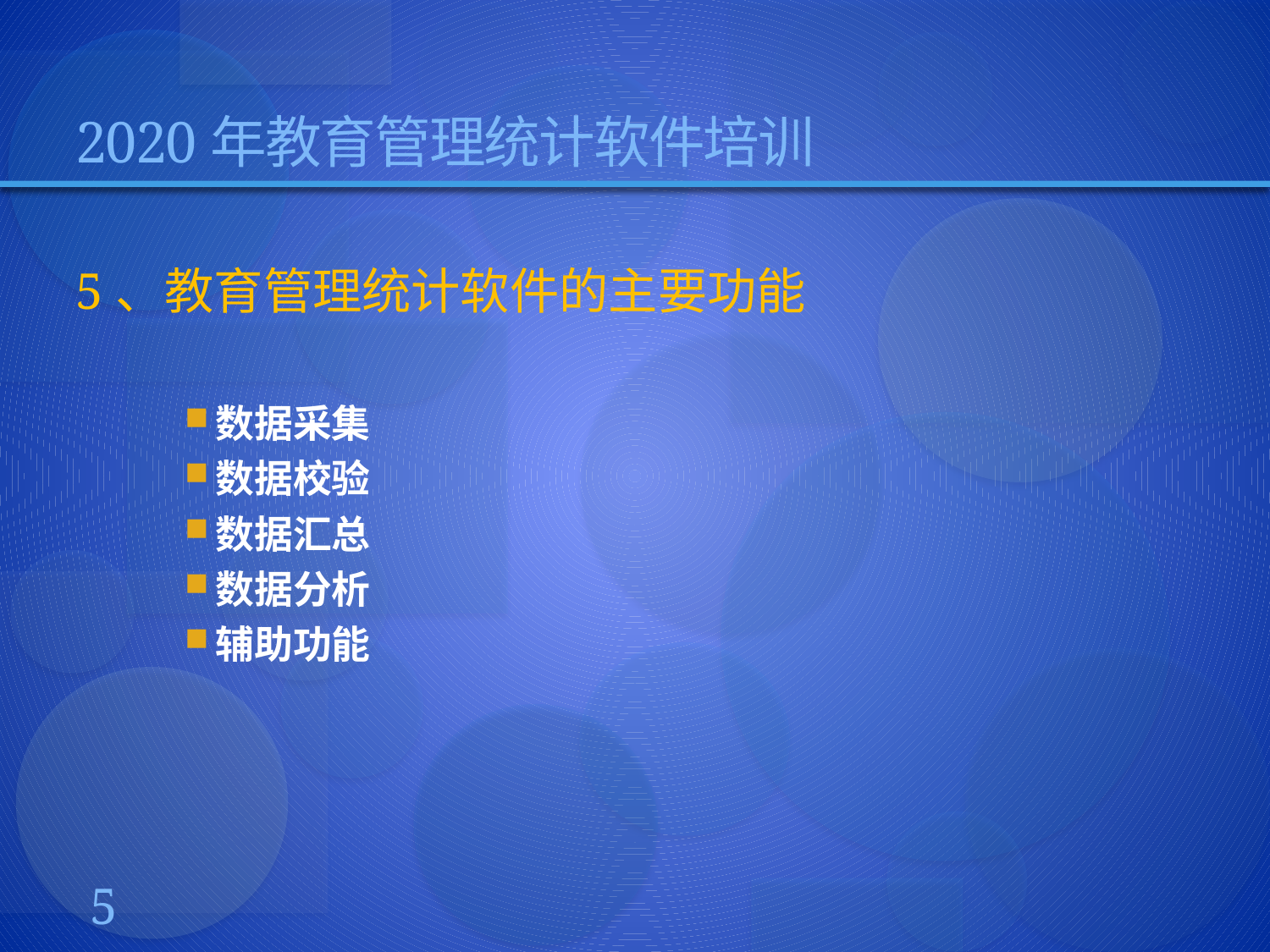

# 2020年教育管理统计软件培训

5、教育管理统计软件的主要功能

数据采集
数据校验
数据汇总
数据分析
辅助功能

5